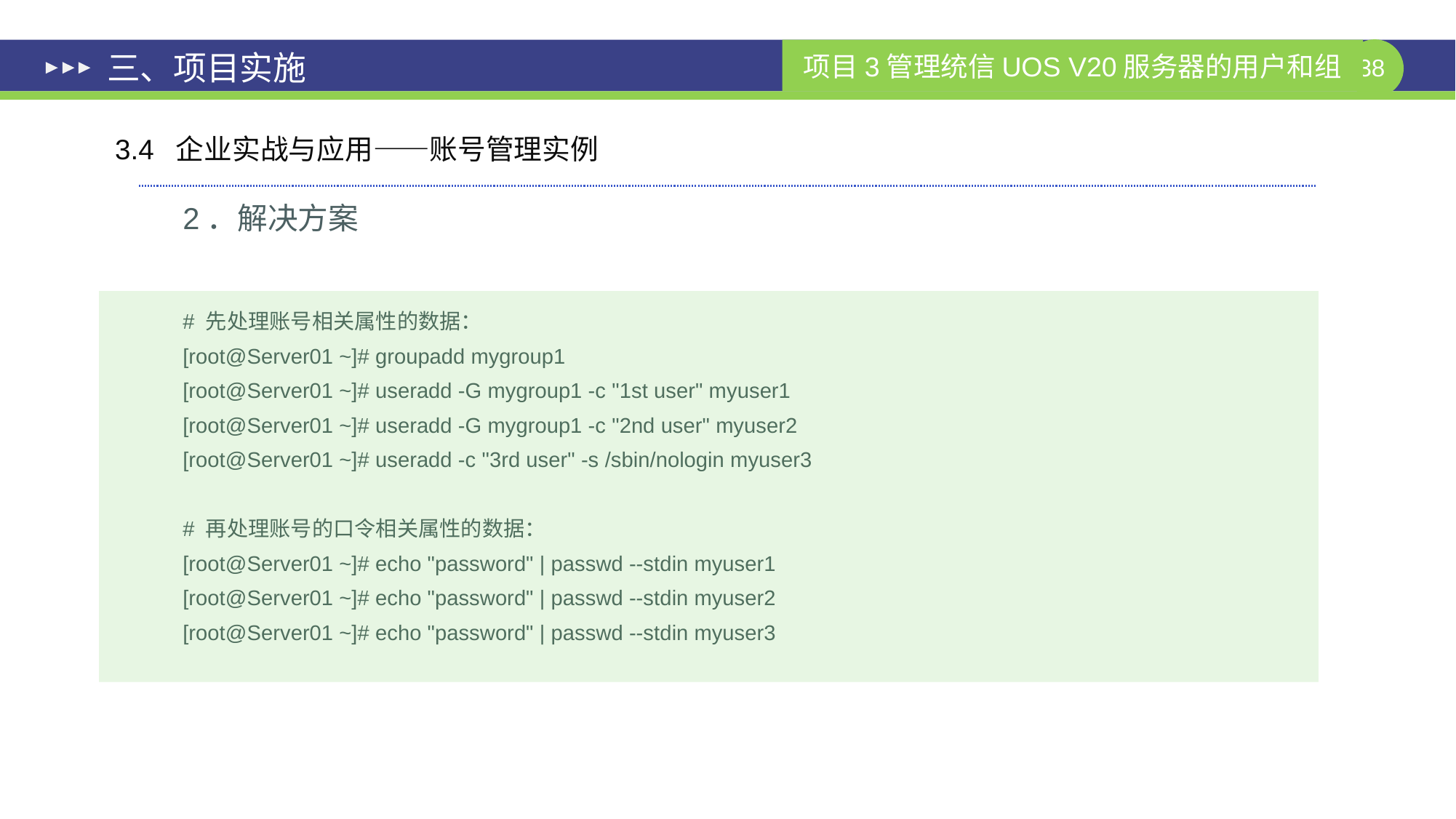

# 三、项目实施
3.4  企业实战与应用——账号管理实例
2．解决方案

# 先处理账号相关属性的数据：
[root@Server01 ~]# groupadd mygroup1
[root@Server01 ~]# useradd -G mygroup1 -c "1st user" myuser1
[root@Server01 ~]# useradd -G mygroup1 -c "2nd user" myuser2
[root@Server01 ~]# useradd -c "3rd user" -s /sbin/nologin myuser3

# 再处理账号的口令相关属性的数据：
[root@Server01 ~]# echo "password" | passwd --stdin myuser1
[root@Server01 ~]# echo "password" | passwd --stdin myuser2
[root@Server01 ~]# echo "password" | passwd --stdin myuser3